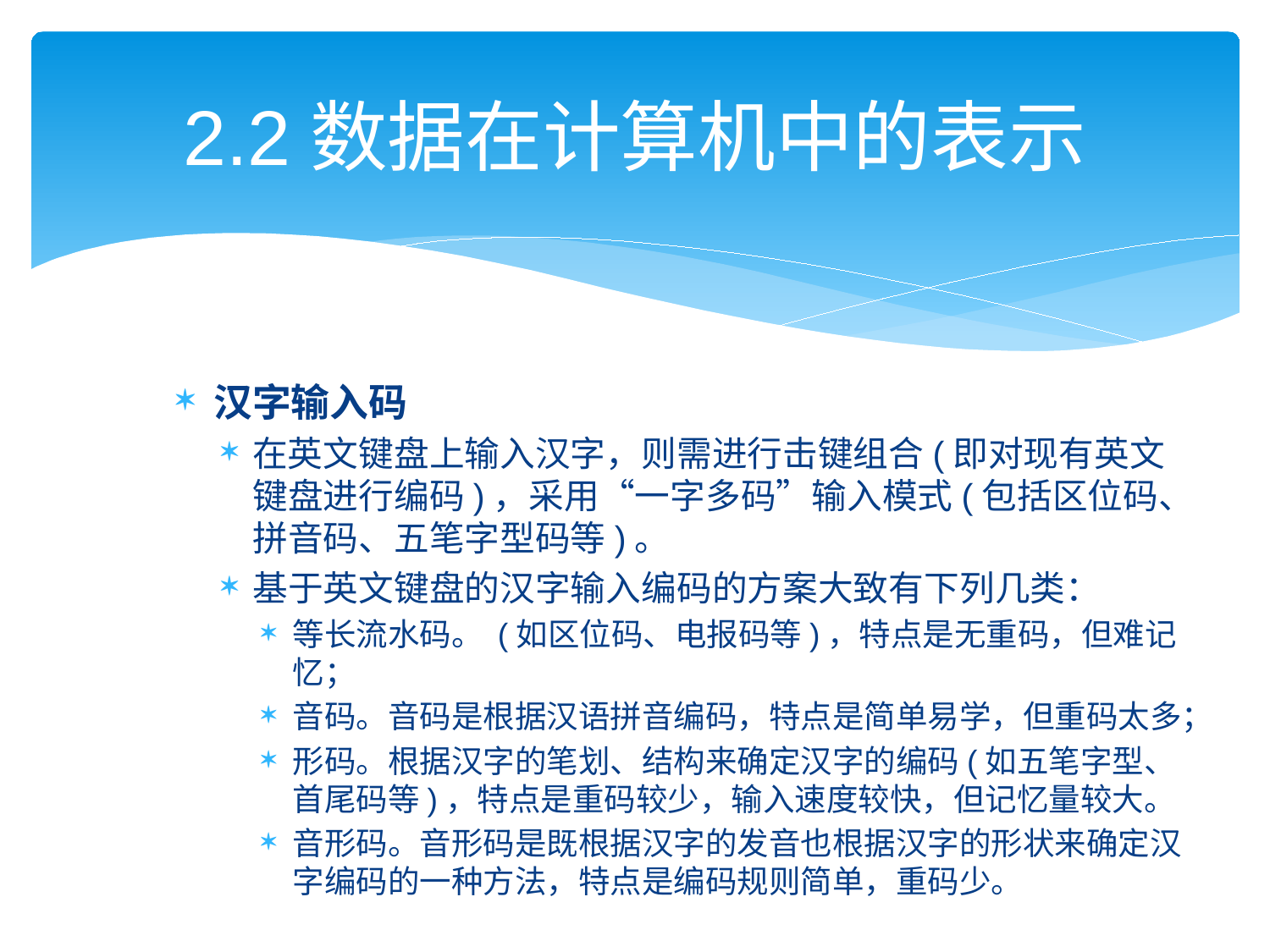

# 2.2数据在计算机中的表示
汉字输入码
在英文键盘上输入汉字，则需进行击键组合(即对现有英文键盘进行编码)，采用“一字多码”输入模式(包括区位码、拼音码、五笔字型码等)。
基于英文键盘的汉字输入编码的方案大致有下列几类：
等长流水码。 (如区位码、电报码等)，特点是无重码，但难记忆；
音码。音码是根据汉语拼音编码，特点是简单易学，但重码太多；
形码。根据汉字的笔划、结构来确定汉字的编码(如五笔字型、首尾码等)，特点是重码较少，输入速度较快，但记忆量较大。
音形码。音形码是既根据汉字的发音也根据汉字的形状来确定汉字编码的一种方法，特点是编码规则简单，重码少。